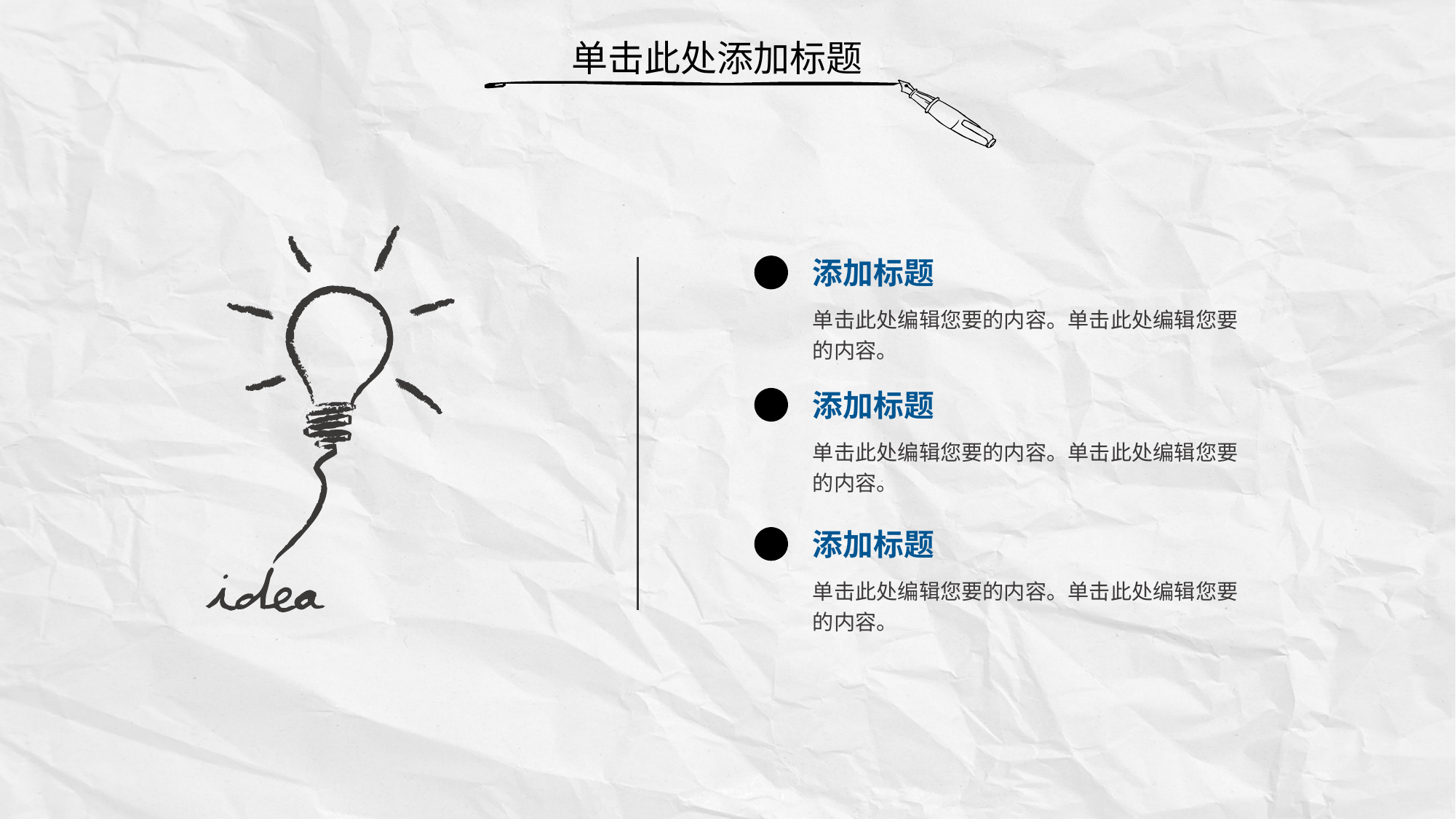

单击此处添加标题

添加标题

单击此处编辑您要的内容。单击此处编辑您要的内容。

添加标题

单击此处编辑您要的内容。单击此处编辑您要的内容。
添加标题

单击此处编辑您要的内容。单击此处编辑您要的内容。